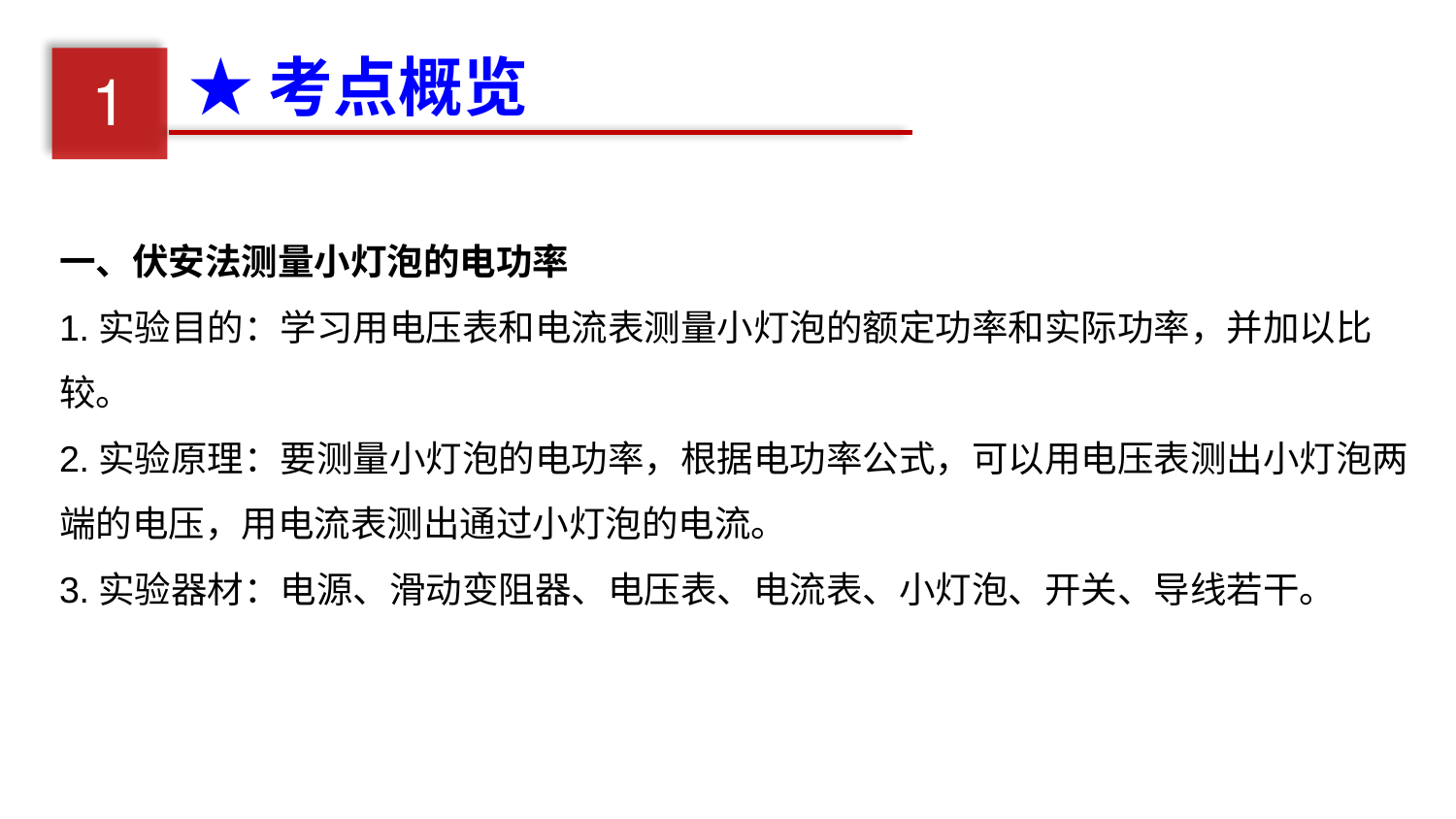

★考点概览

1
一、伏安法测量小灯泡的电功率
1.实验目的：学习用电压表和电流表测量小灯泡的额定功率和实际功率，并加以比较。
2.实验原理：要测量小灯泡的电功率，根据电功率公式，可以用电压表测出小灯泡两端的电压，用电流表测出通过小灯泡的电流。
3.实验器材：电源、滑动变阻器、电压表、电流表、小灯泡、开关、导线若干。